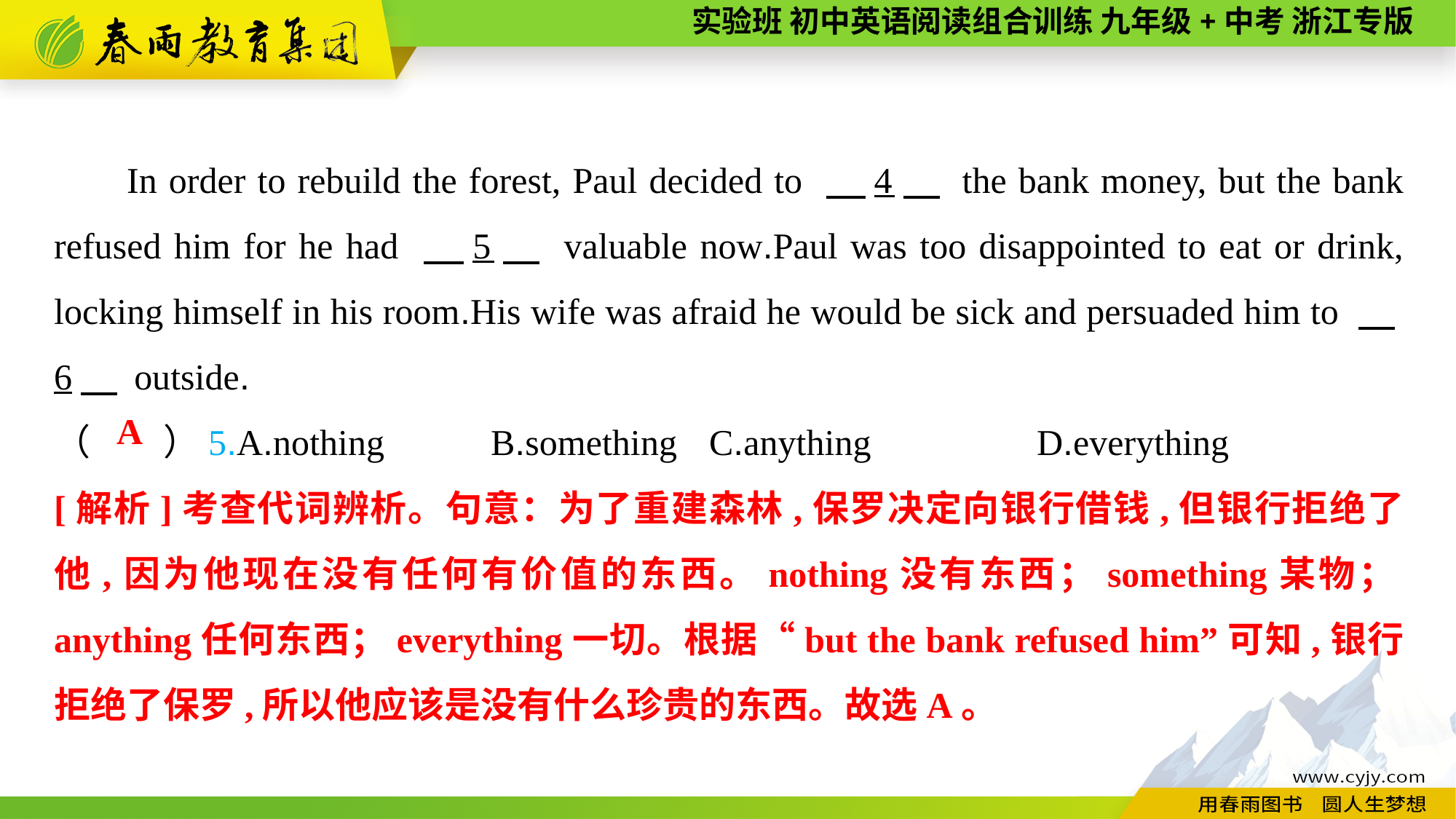

In order to rebuild the forest, Paul decided to 　4　 the bank money, but the bank refused him for he had 　5　 valuable now.Paul was too disappointed to eat or drink, locking himself in his room.His wife was afraid he would be sick and persuaded him to 　6　 outside.
（　　）5.A.nothing	B.something	C.anything		D.everything
A
[解析]考查代词辨析。句意：为了重建森林,保罗决定向银行借钱,但银行拒绝了他,因为他现在没有任何有价值的东西。nothing没有东西；something某物；anything任何东西；everything一切。根据“but the bank refused him”可知,银行拒绝了保罗,所以他应该是没有什么珍贵的东西。故选A。